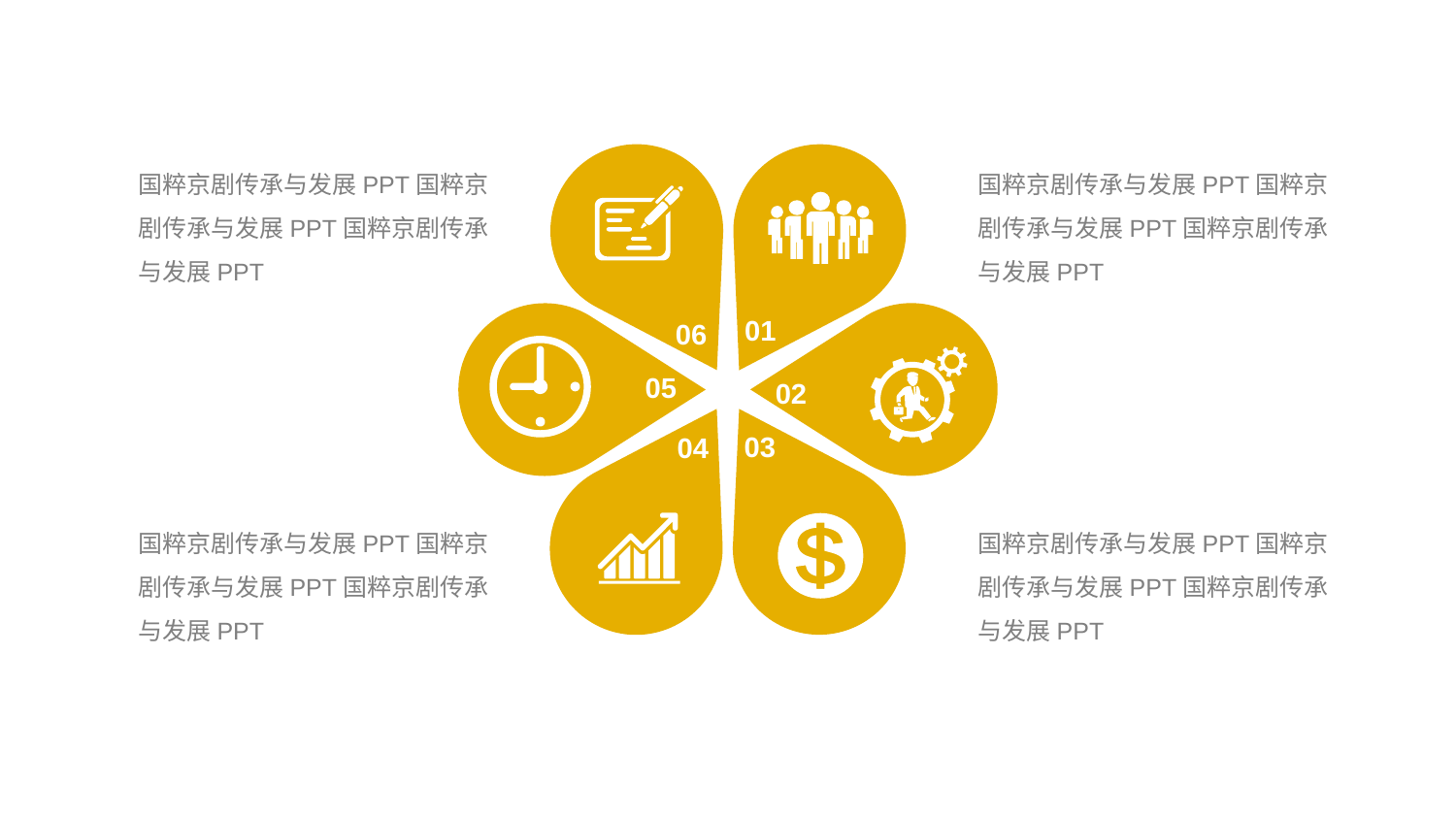

国粹京剧传承与发展PPT国粹京剧传承与发展PPT国粹京剧传承与发展PPT
国粹京剧传承与发展PPT国粹京剧传承与发展PPT国粹京剧传承与发展PPT

01
06

05
02

03
04

国粹京剧传承与发展PPT国粹京剧传承与发展PPT国粹京剧传承与发展PPT
国粹京剧传承与发展PPT国粹京剧传承与发展PPT国粹京剧传承与发展PPT